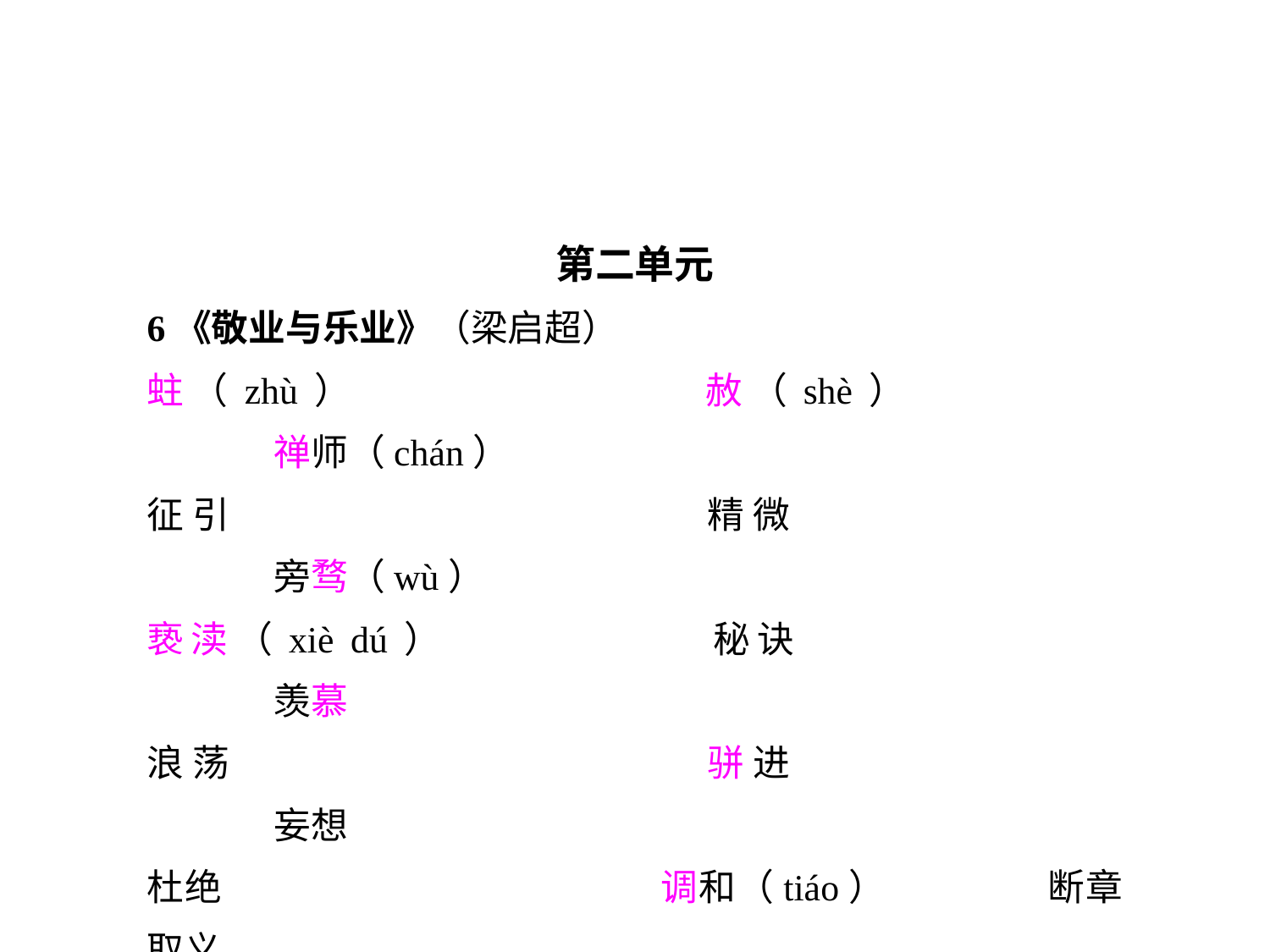

第二单元
6《敬业与乐业》（梁启超）
蛀（zhù）			赦（shè）			禅师（chán）
征引				精微				旁骛（wù）
亵渎（xiè dú）		秘诀				羡慕
浪荡				骈进				妄想
杜绝				调和（tiáo）		断章取义
理至易明			不二法门			言不及义
强聒不舍（guō）